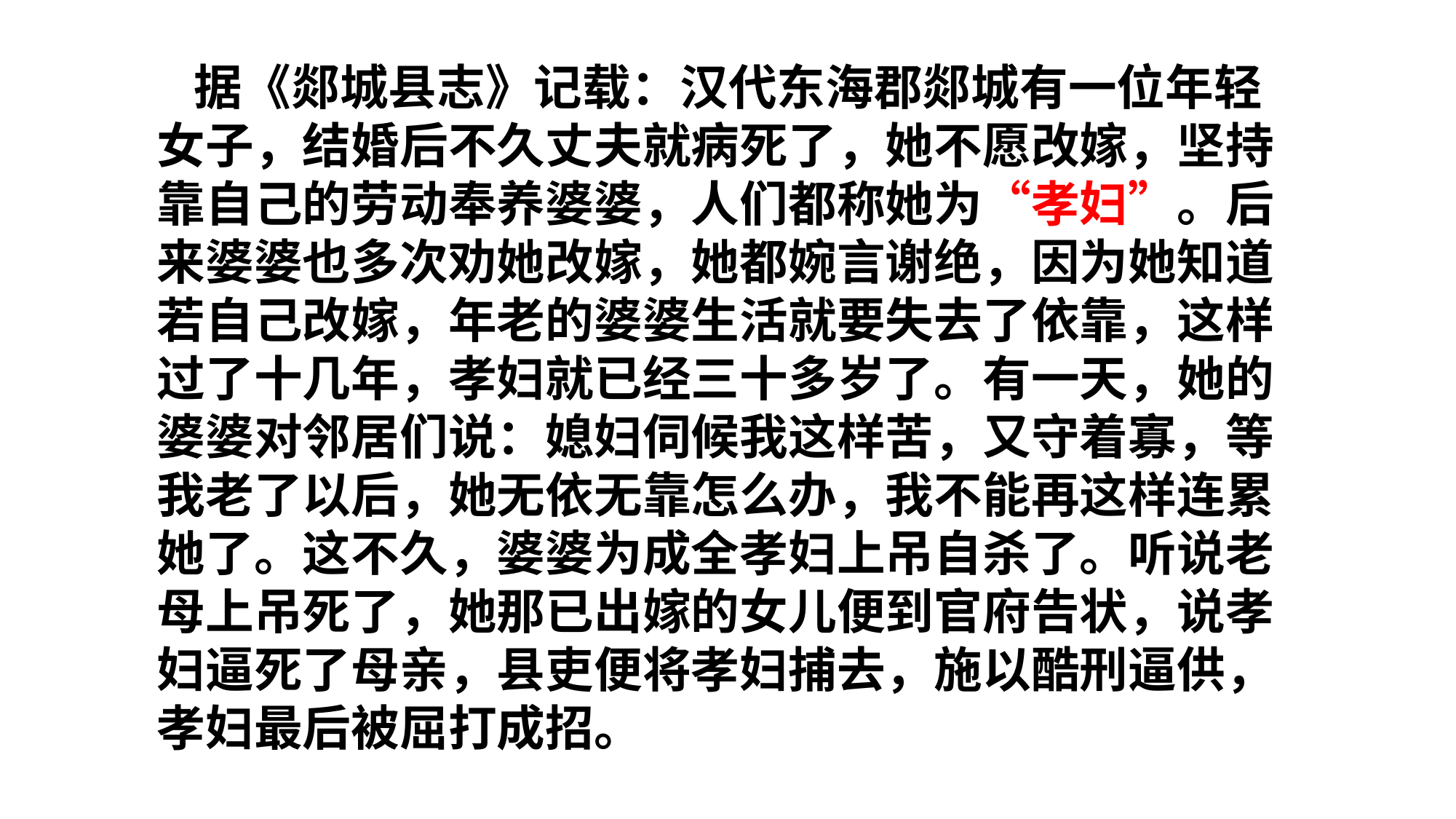

据《郯城县志》记载：汉代东海郡郯城有一位年轻女子，结婚后不久丈夫就病死了，她不愿改嫁，坚持靠自己的劳动奉养婆婆，人们都称她为“孝妇”。后来婆婆也多次劝她改嫁，她都婉言谢绝，因为她知道若自己改嫁，年老的婆婆生活就要失去了依靠，这样过了十几年，孝妇就已经三十多岁了。有一天，她的婆婆对邻居们说：媳妇伺候我这样苦，又守着寡，等我老了以后，她无依无靠怎么办，我不能再这样连累她了。这不久，婆婆为成全孝妇上吊自杀了。听说老母上吊死了，她那已出嫁的女儿便到官府告状，说孝妇逼死了母亲，县吏便将孝妇捕去，施以酷刑逼供，孝妇最后被屈打成招。